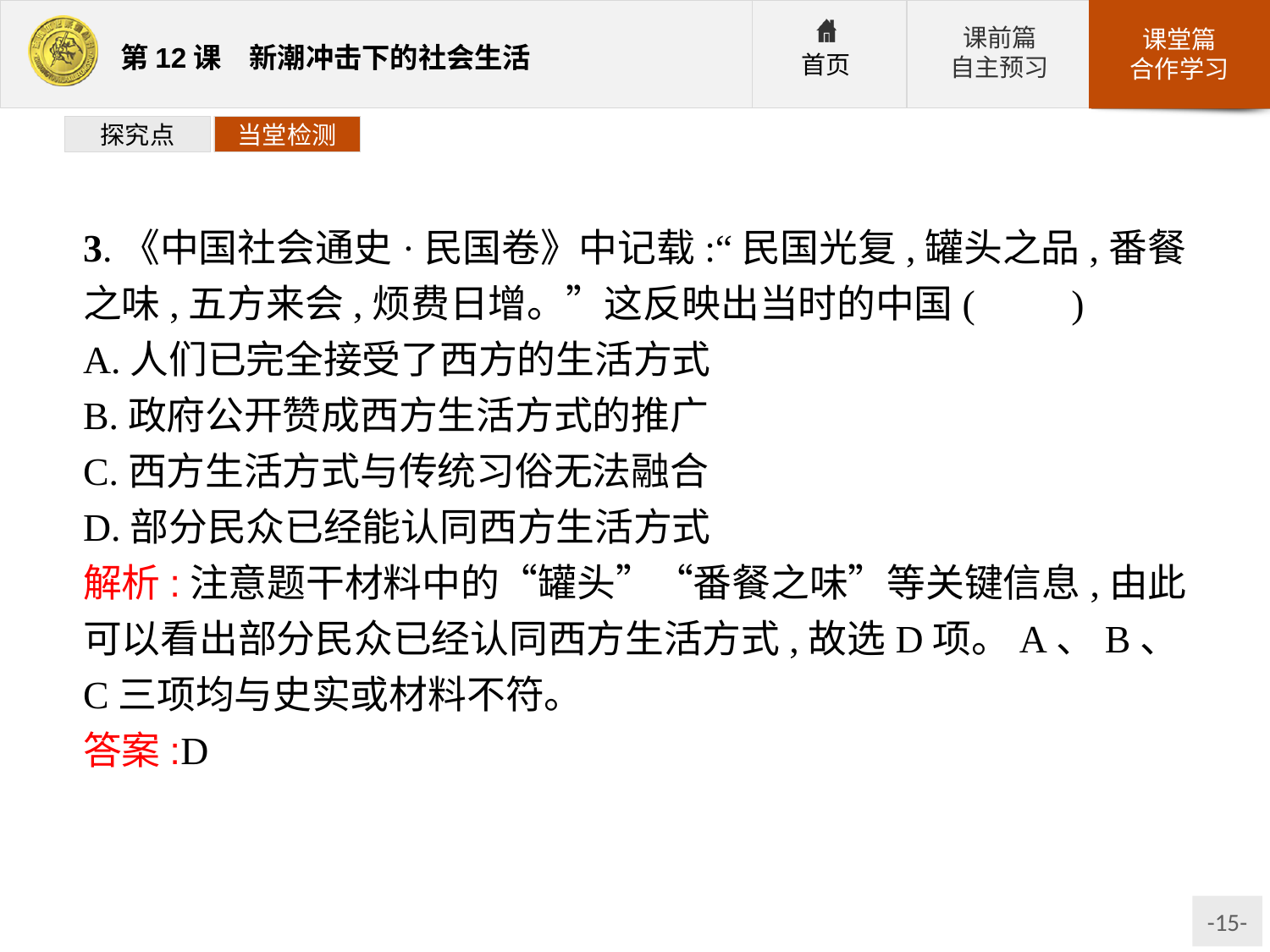

探究点
当堂检测
3.《中国社会通史·民国卷》中记载:“民国光复,罐头之品,番餐之味,五方来会,烦费日增。”这反映出当时的中国(　　)
A.人们已完全接受了西方的生活方式
B.政府公开赞成西方生活方式的推广
C.西方生活方式与传统习俗无法融合
D.部分民众已经能认同西方生活方式
解析:注意题干材料中的“罐头”“番餐之味”等关键信息,由此可以看出部分民众已经认同西方生活方式,故选D项。A、B、C三项均与史实或材料不符。
答案:D